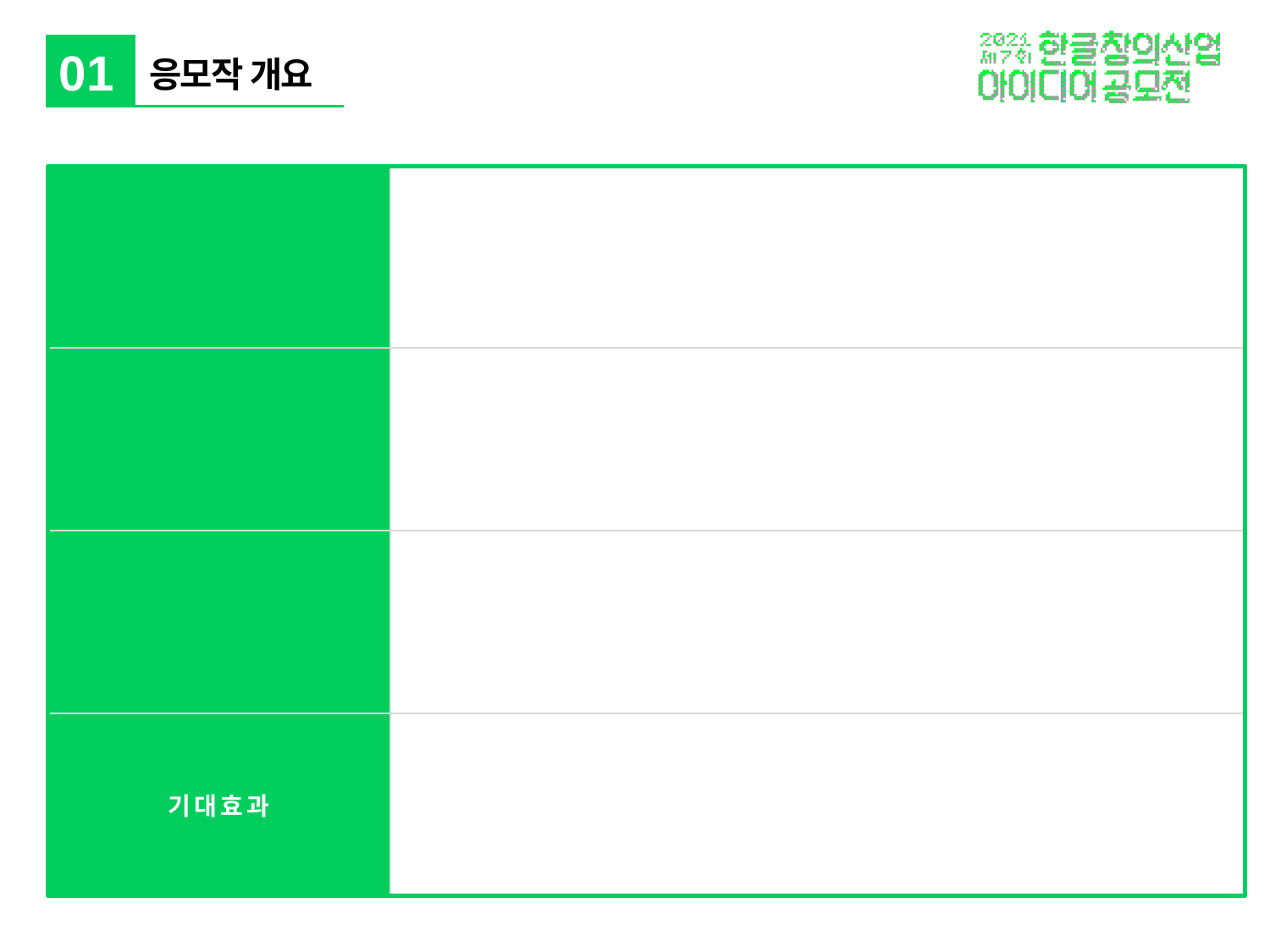

| 제 작 배 경 |  |
| --- | --- |
| 제 품 컨 셉 |  |
| 목 표 고 객 |  |
| 기 대 효 과 |  |